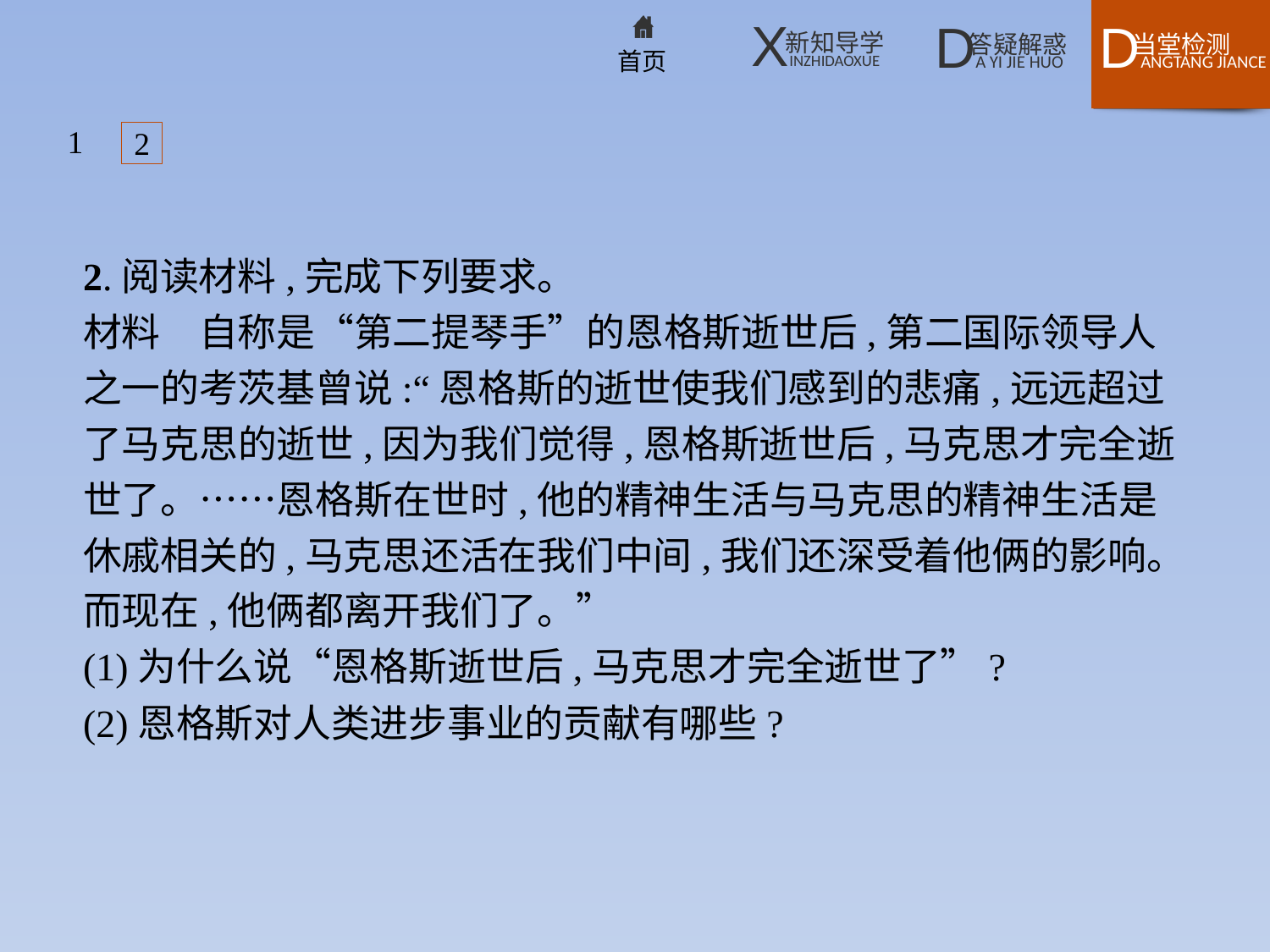

1
2
2.阅读材料,完成下列要求。
材料　自称是“第二提琴手”的恩格斯逝世后,第二国际领导人之一的考茨基曾说:“恩格斯的逝世使我们感到的悲痛,远远超过了马克思的逝世,因为我们觉得,恩格斯逝世后,马克思才完全逝世了。……恩格斯在世时,他的精神生活与马克思的精神生活是休戚相关的,马克思还活在我们中间,我们还深受着他俩的影响。而现在,他俩都离开我们了。”
(1)为什么说“恩格斯逝世后,马克思才完全逝世了”?
(2)恩格斯对人类进步事业的贡献有哪些?